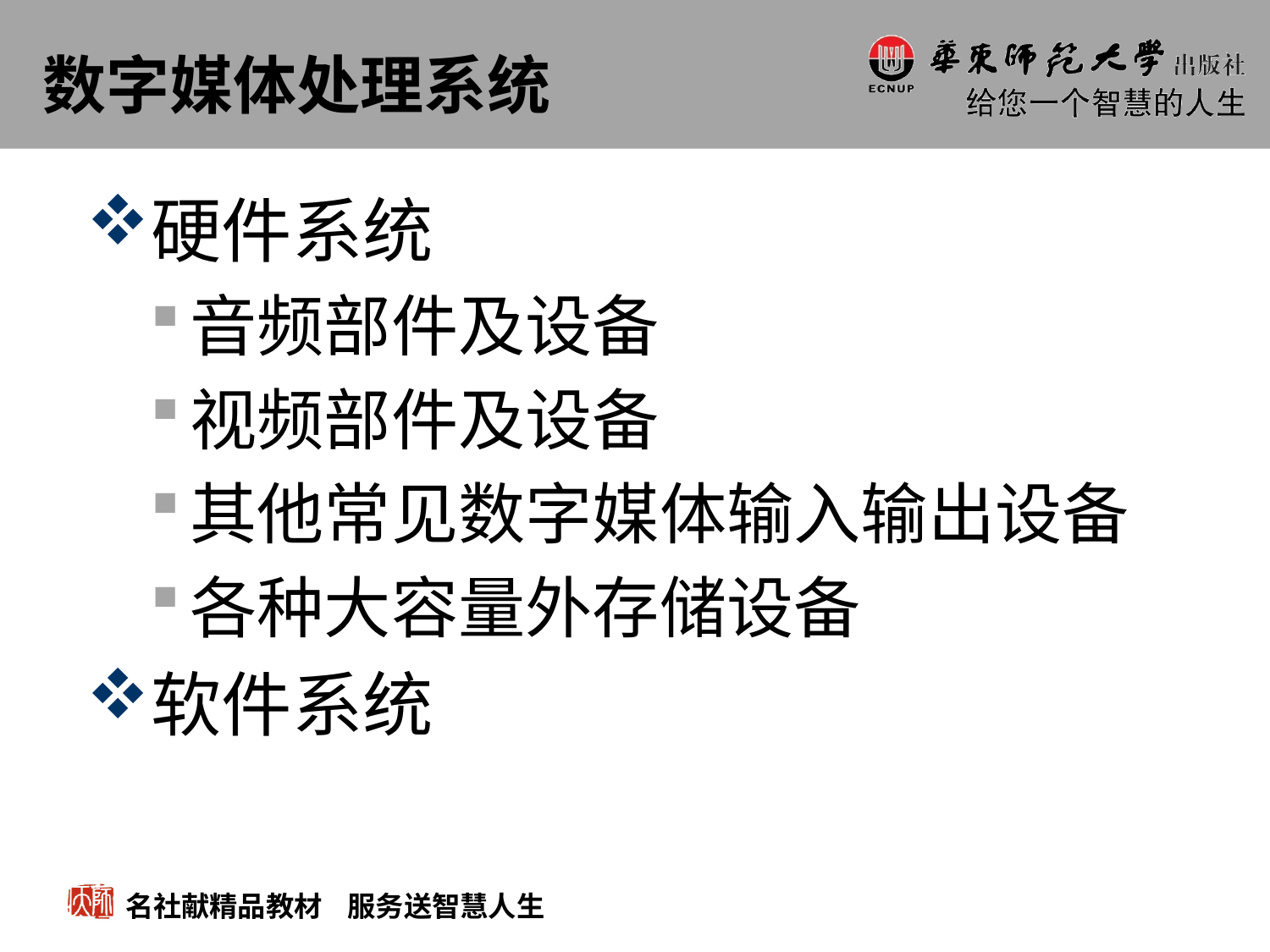

# 数字媒体处理系统
硬件系统
音频部件及设备
视频部件及设备
其他常见数字媒体输入输出设备
各种大容量外存储设备
软件系统